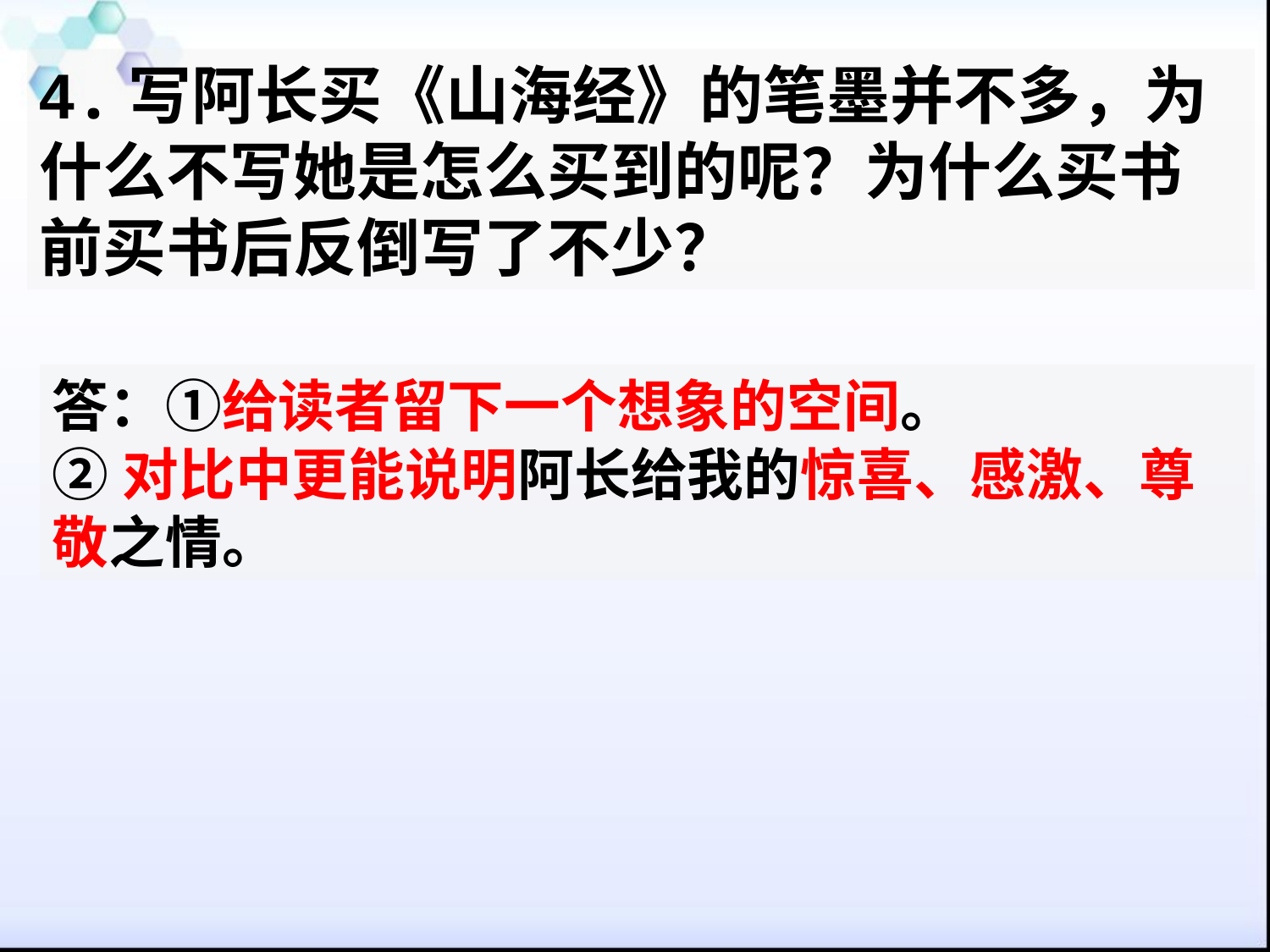

4.写阿长买《山海经》的笔墨并不多，为什么不写她是怎么买到的呢？为什么买书前买书后反倒写了不少？
答：①给读者留下一个想象的空间。
②对比中更能说明阿长给我的惊喜、感激、尊敬之情。